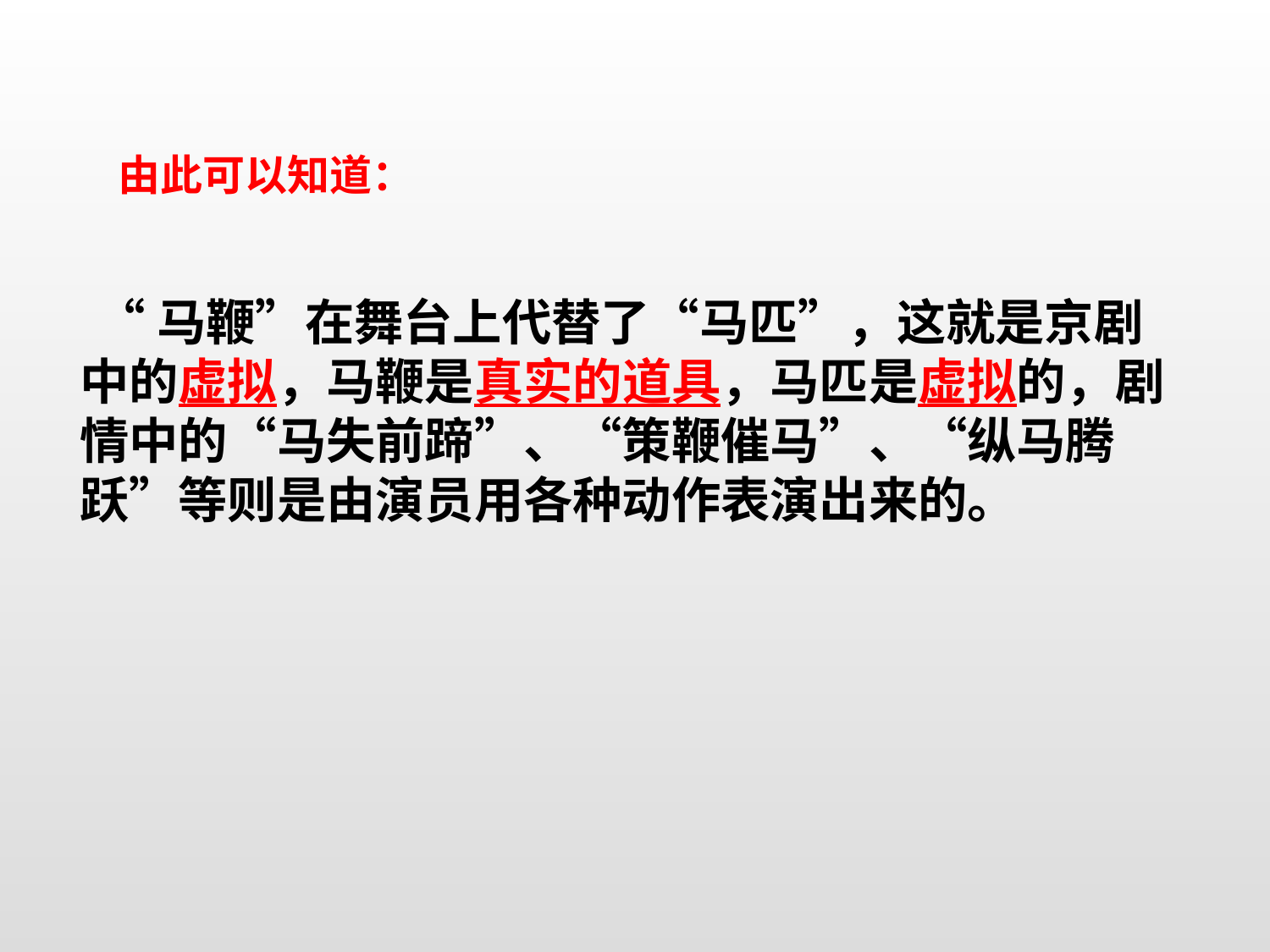

由此可以知道：
  “马鞭”在舞台上代替了“马匹”，这就是京剧中的虚拟，马鞭是真实的道具，马匹是虚拟的，剧情中的“马失前蹄”、“策鞭催马”、“纵马腾跃”等则是由演员用各种动作表演出来的。